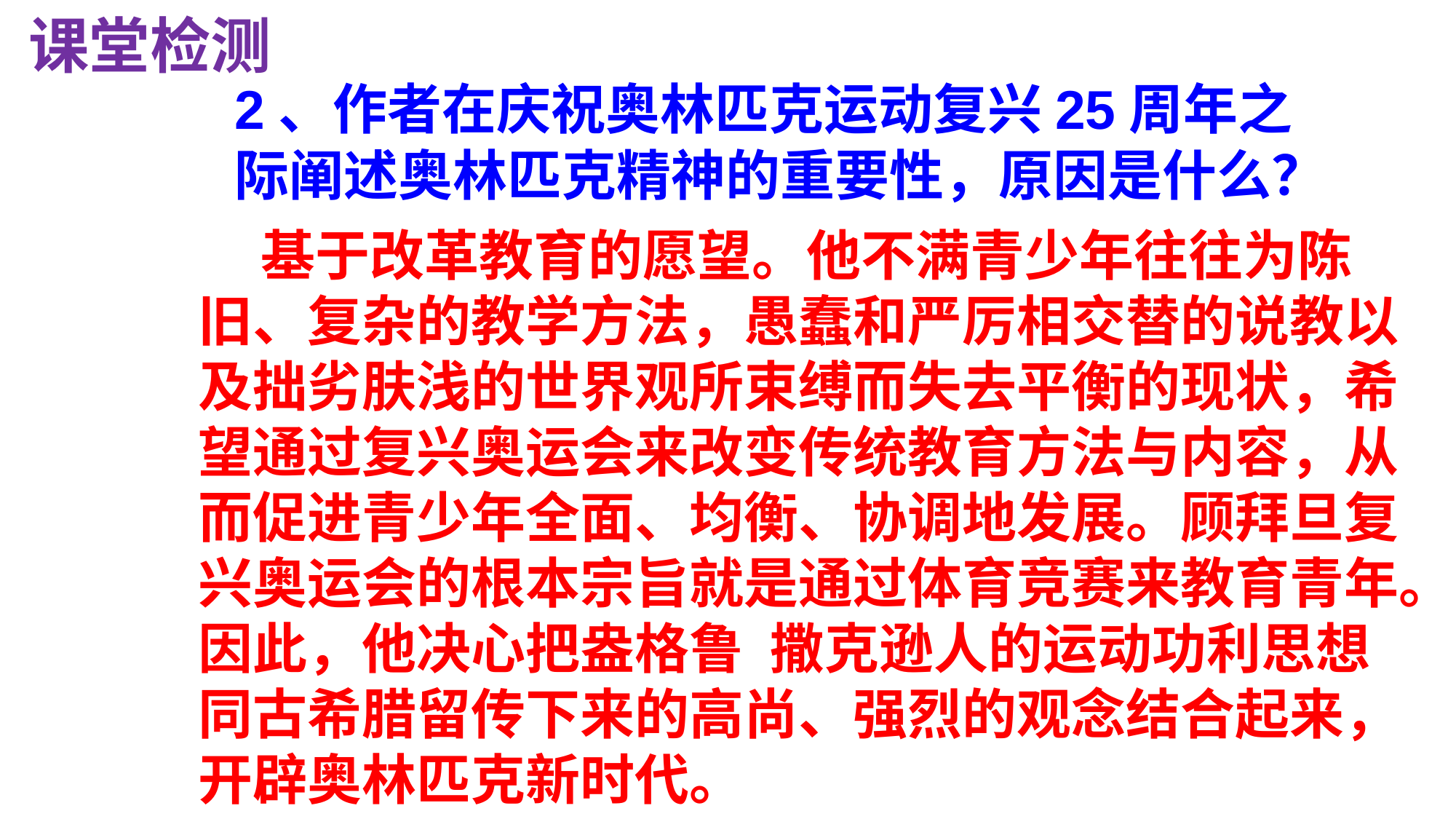

课堂检测
2、作者在庆祝奥林匹克运动复兴25周年之际阐述奥林匹克精神的重要性，原因是什么？
    基于改革教育的愿望。他不满青少年往往为陈旧、复杂的教学方法，愚蠢和严厉相交替的说教以及拙劣肤浅的世界观所束缚而失去平衡的现状，希望通过复兴奥运会来改变传统教育方法与内容，从而促进青少年全面、均衡、协调地发展。顾拜旦复兴奥运会的根本宗旨就是通过体育竞赛来教育青年。因此，他决心把盎格鲁­撒克逊人的运动功利思想同古希腊留传下来的高尚、强烈的观念结合起来，开辟奥林匹克新时代。